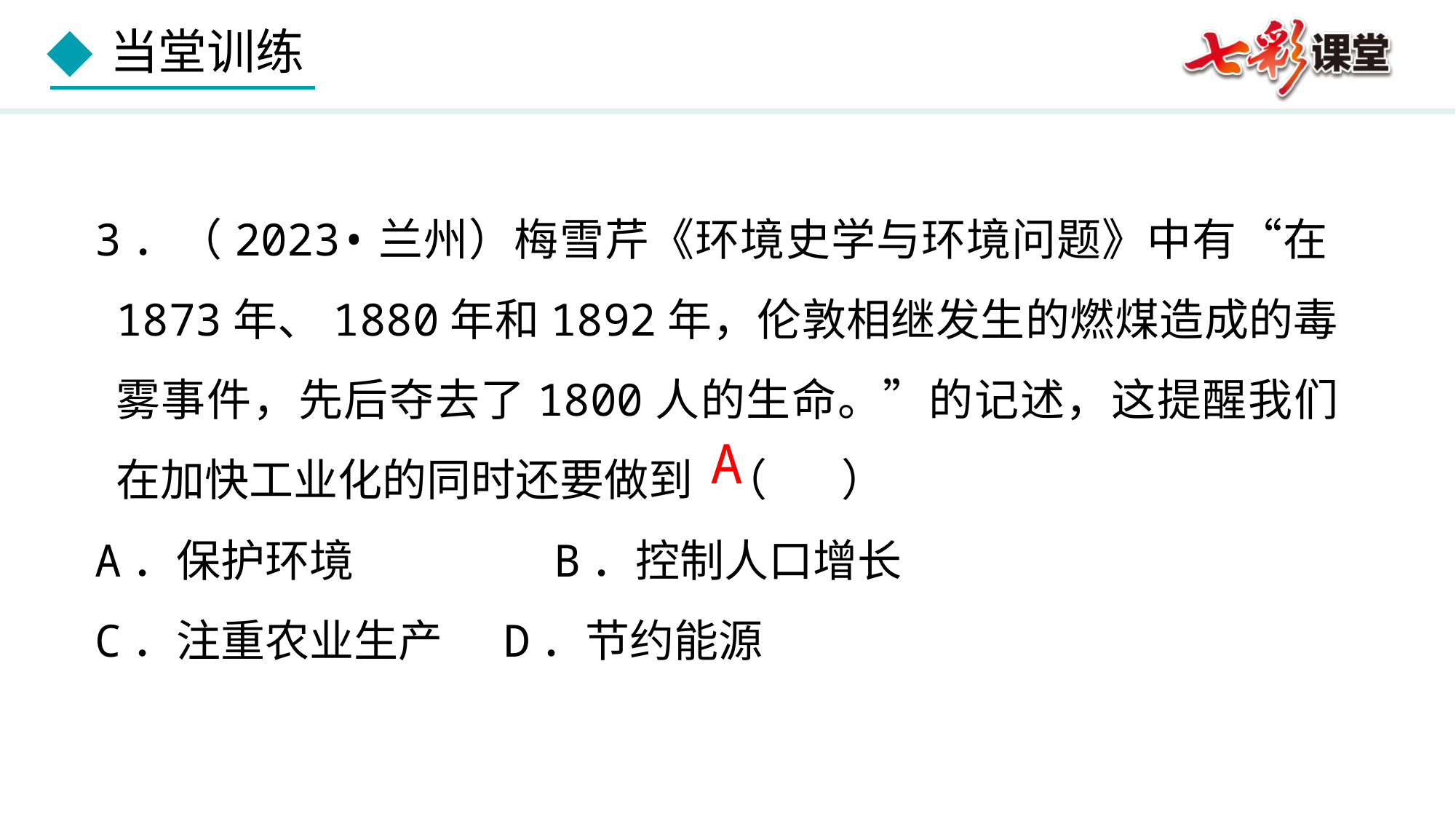

3．（2023•兰州）梅雪芹《环境史学与环境问题》中有“在1873年、1880年和1892年，伦敦相继发生的燃煤造成的毒雾事件，先后夺去了1800人的生命。”的记述，这提醒我们在加快工业化的同时还要做到   （   　）
A．保护环境	          B．控制人口增长
C．注重农业生产	     D．节约能源
A